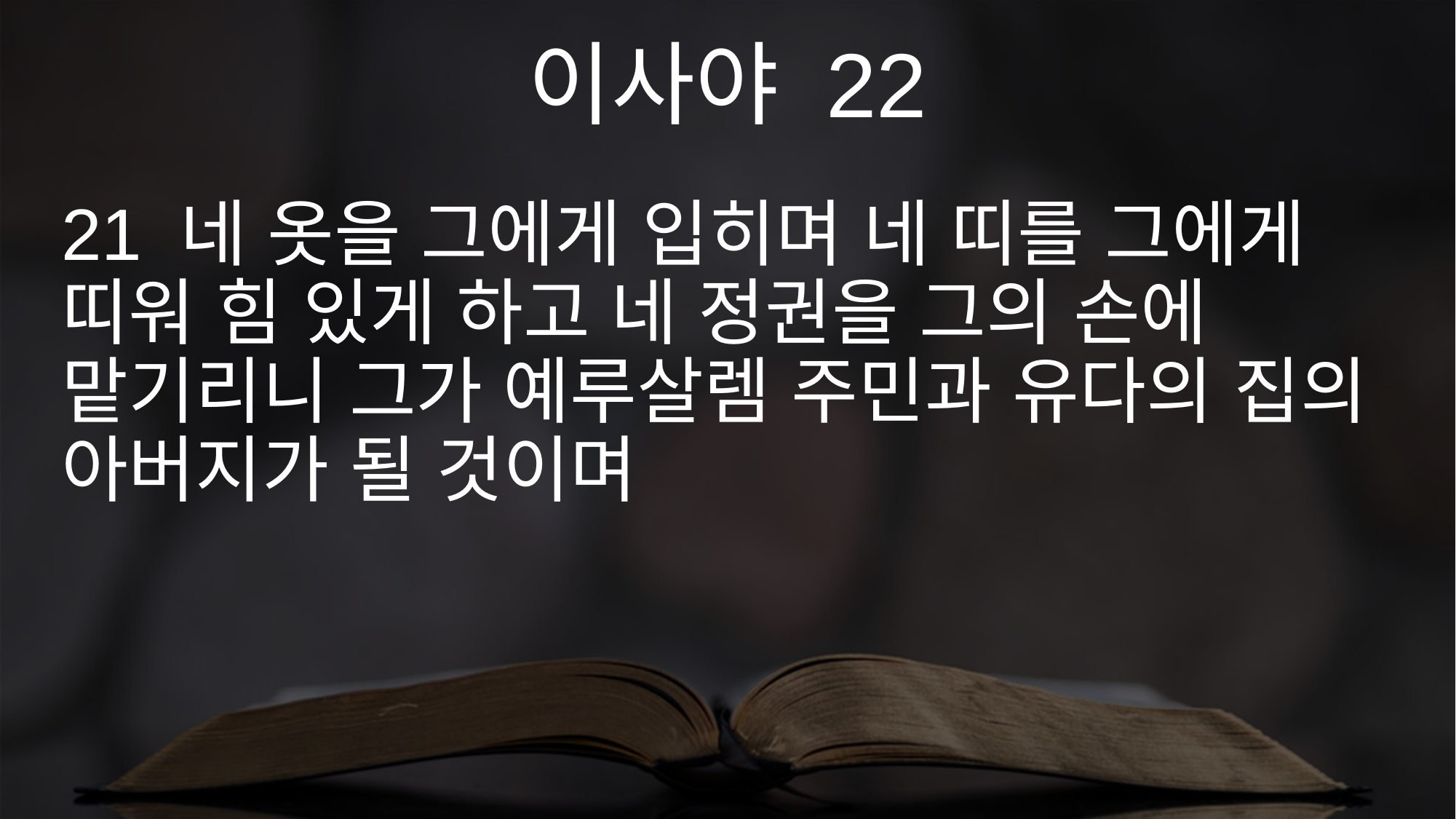

이사야 22
21 네 옷을 그에게 입히며 네 띠를 그에게 띠워 힘 있게 하고 네 정권을 그의 손에 맡기리니 그가 예루살렘 주민과 유다의 집의 아버지가 될 것이며